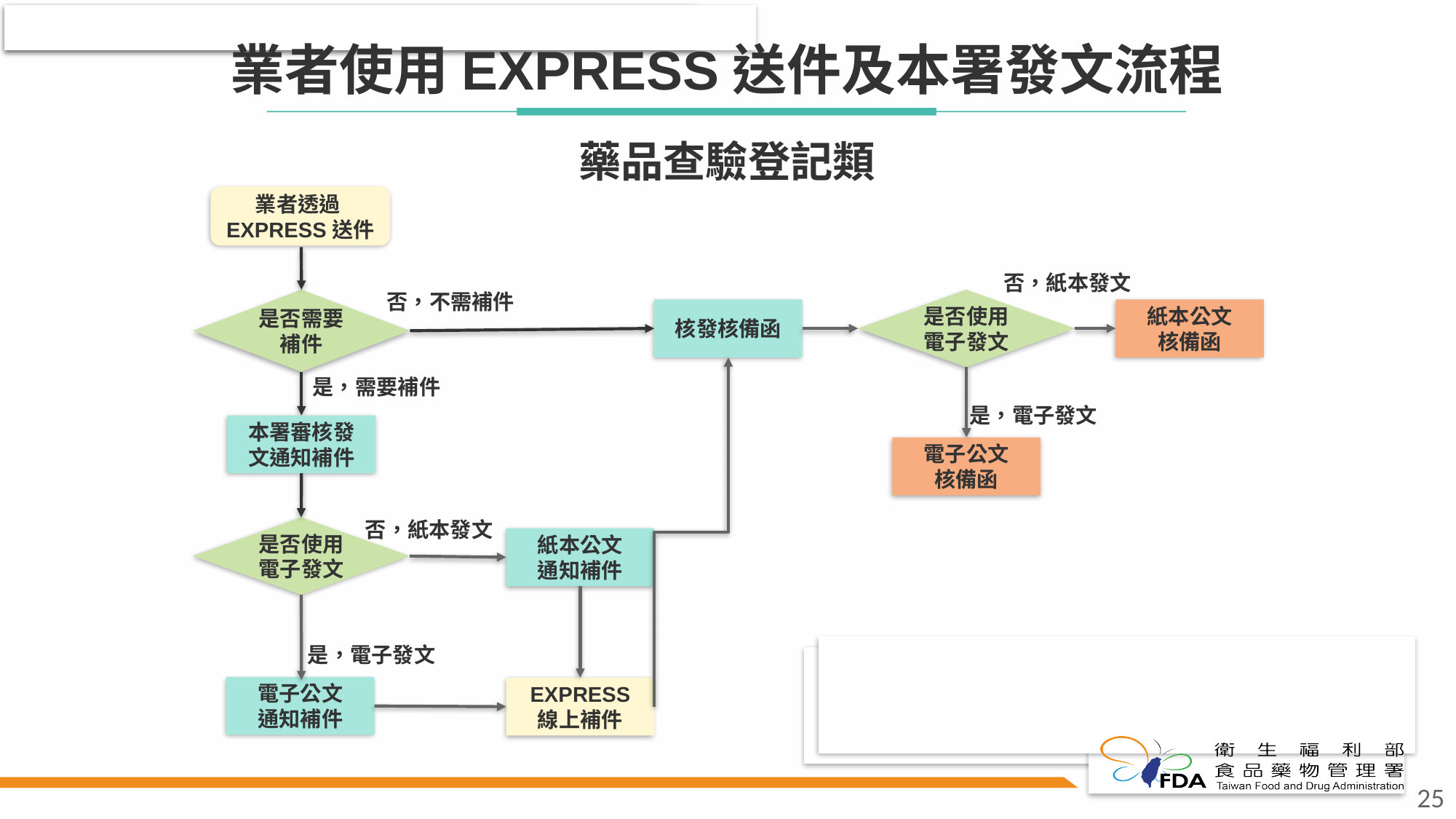

# 業者使用EXPRESS送件及本署發文流程
藥品查驗登記類
業者透過EXPRESS送件
否，紙本發文
否，不需補件
是否需要補件
是否使用電子發文
核發核備函
紙本公文
核備函
是，需要補件
是，電子發文
本署審核發文通知補件
電子公文
核備函
否，紙本發文
是否使用電子發文
紙本公文
通知補件
是，電子發文
電子公文
通知補件
EXPRESS
線上補件